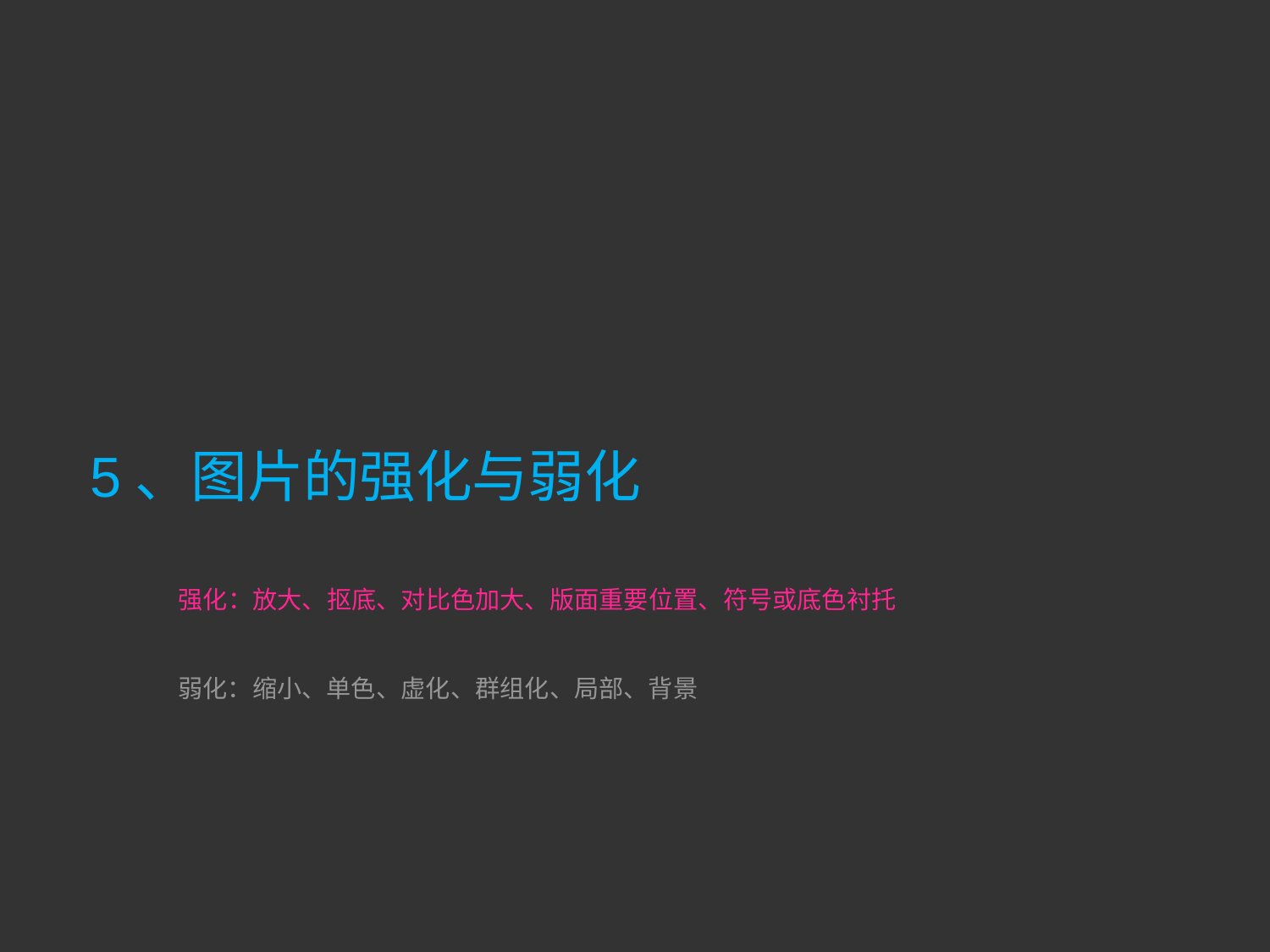

5、图片的强化与弱化

强化：放大、抠底、对比色加大、版面重要位置、符号或底色衬托

弱化：缩小、单色、虚化、群组化、局部、背景